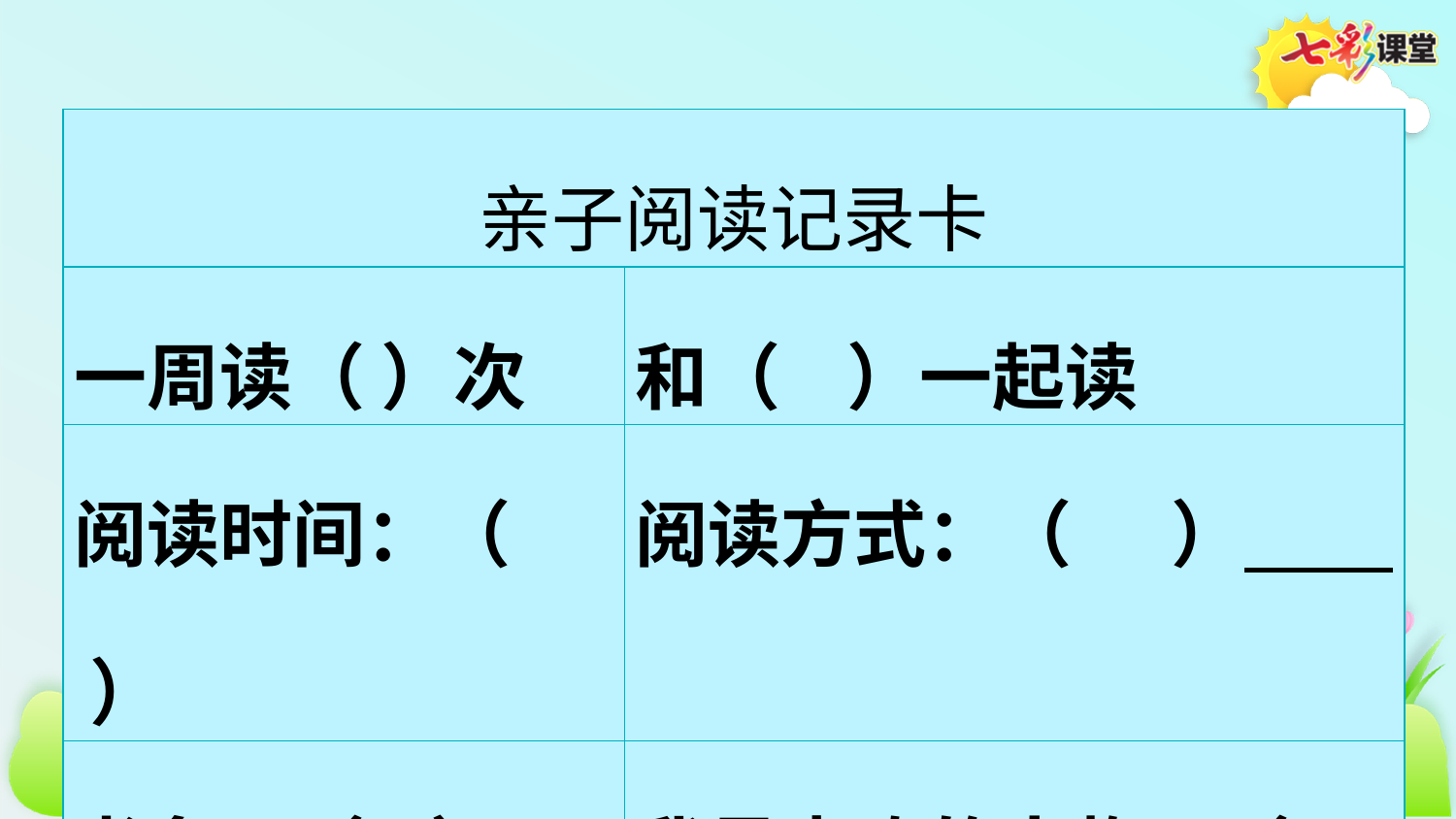

| 亲子阅读记录卡 |  |
| --- | --- |
| 一周读（ ）次 | 和（ ）一起读 |
| 阅读时间：（ ） | 阅读方式：（ ） |
| 书名：（ ） | 我最喜欢的人物：（ ） |